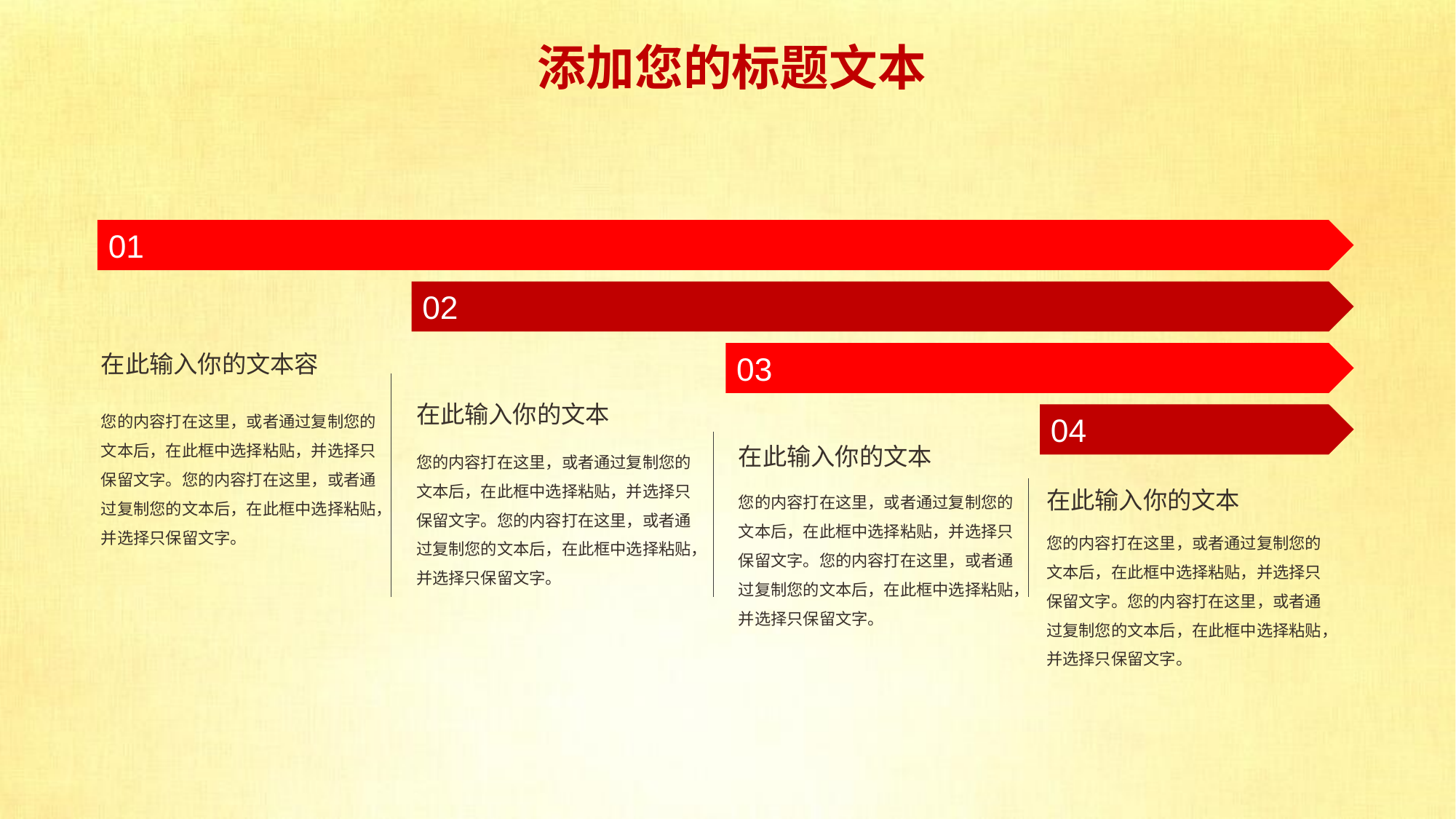

添加您的标题文本
01
02
03
在此输入你的文本容
在此输入你的文本
您的内容打在这里，或者通过复制您的文本后，在此框中选择粘贴，并选择只保留文字。您的内容打在这里，或者通过复制您的文本后，在此框中选择粘贴，并选择只保留文字。
04
在此输入你的文本
您的内容打在这里，或者通过复制您的文本后，在此框中选择粘贴，并选择只保留文字。您的内容打在这里，或者通过复制您的文本后，在此框中选择粘贴，并选择只保留文字。
您的内容打在这里，或者通过复制您的文本后，在此框中选择粘贴，并选择只保留文字。您的内容打在这里，或者通过复制您的文本后，在此框中选择粘贴，并选择只保留文字。
在此输入你的文本
您的内容打在这里，或者通过复制您的文本后，在此框中选择粘贴，并选择只保留文字。您的内容打在这里，或者通过复制您的文本后，在此框中选择粘贴，并选择只保留文字。